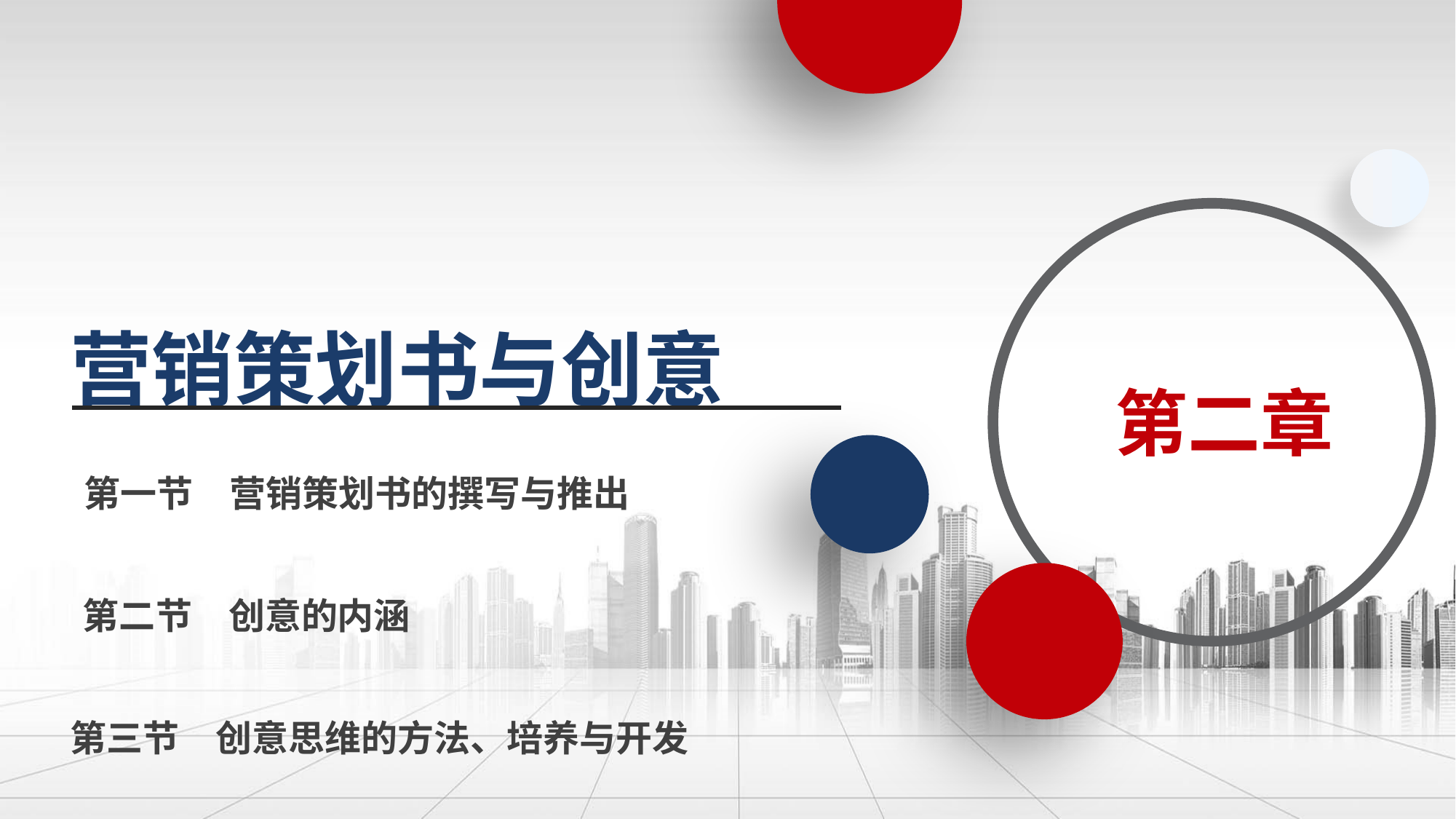

营销策划书与创意
第二章

第一节　营销策划书的撰写与推出

第二节　创意的内涵
第三节　创意思维的方法、培养与开发